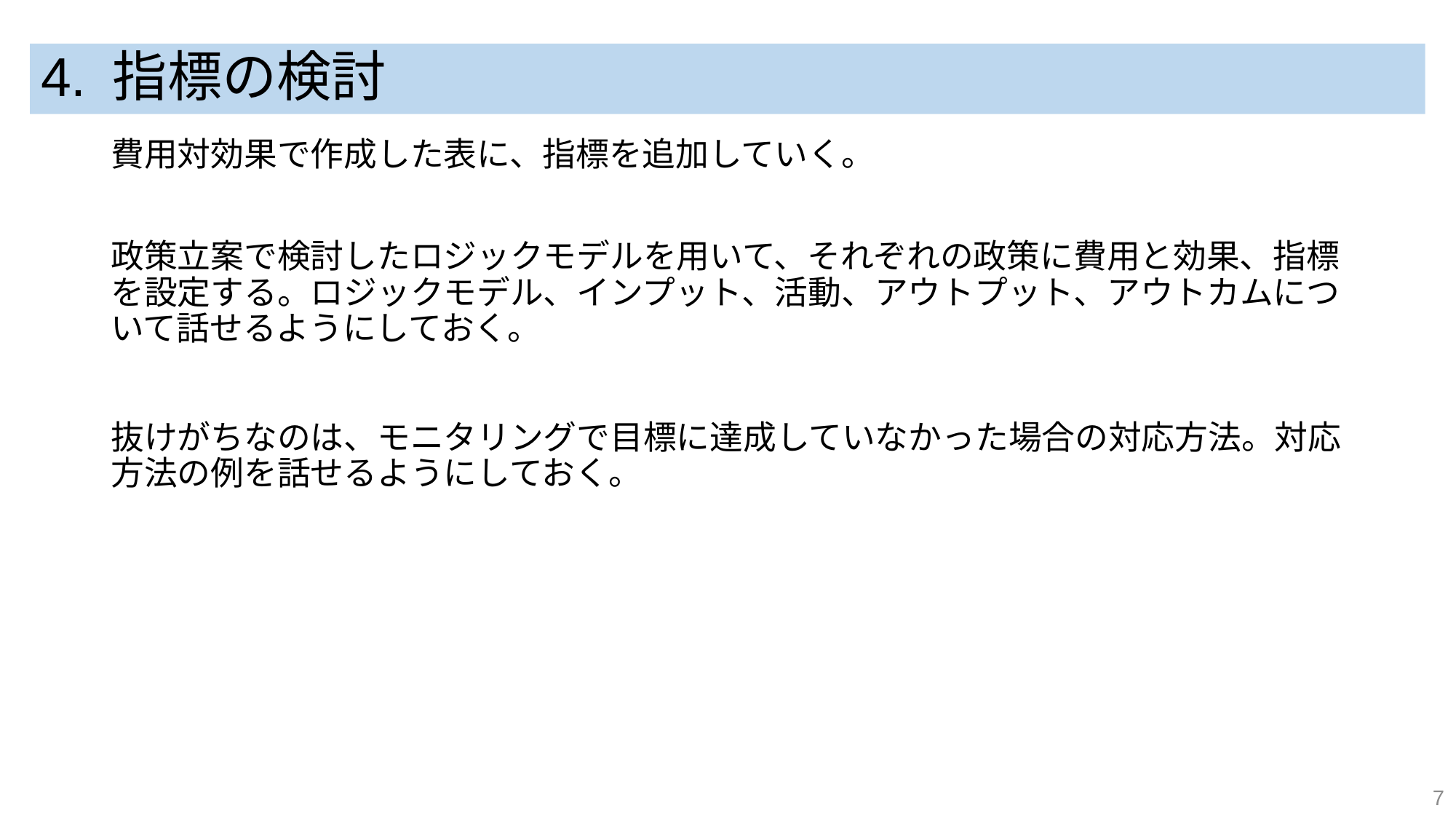

# 4. 指標の検討
費用対効果で作成した表に、指標を追加していく。

政策立案で検討したロジックモデルを用いて、それぞれの政策に費用と効果、指標を設定する。ロジックモデル、インプット、活動、アウトプット、アウトカムについて話せるようにしておく。

抜けがちなのは、モニタリングで目標に達成していなかった場合の対応方法。対応方法の例を話せるようにしておく。
7